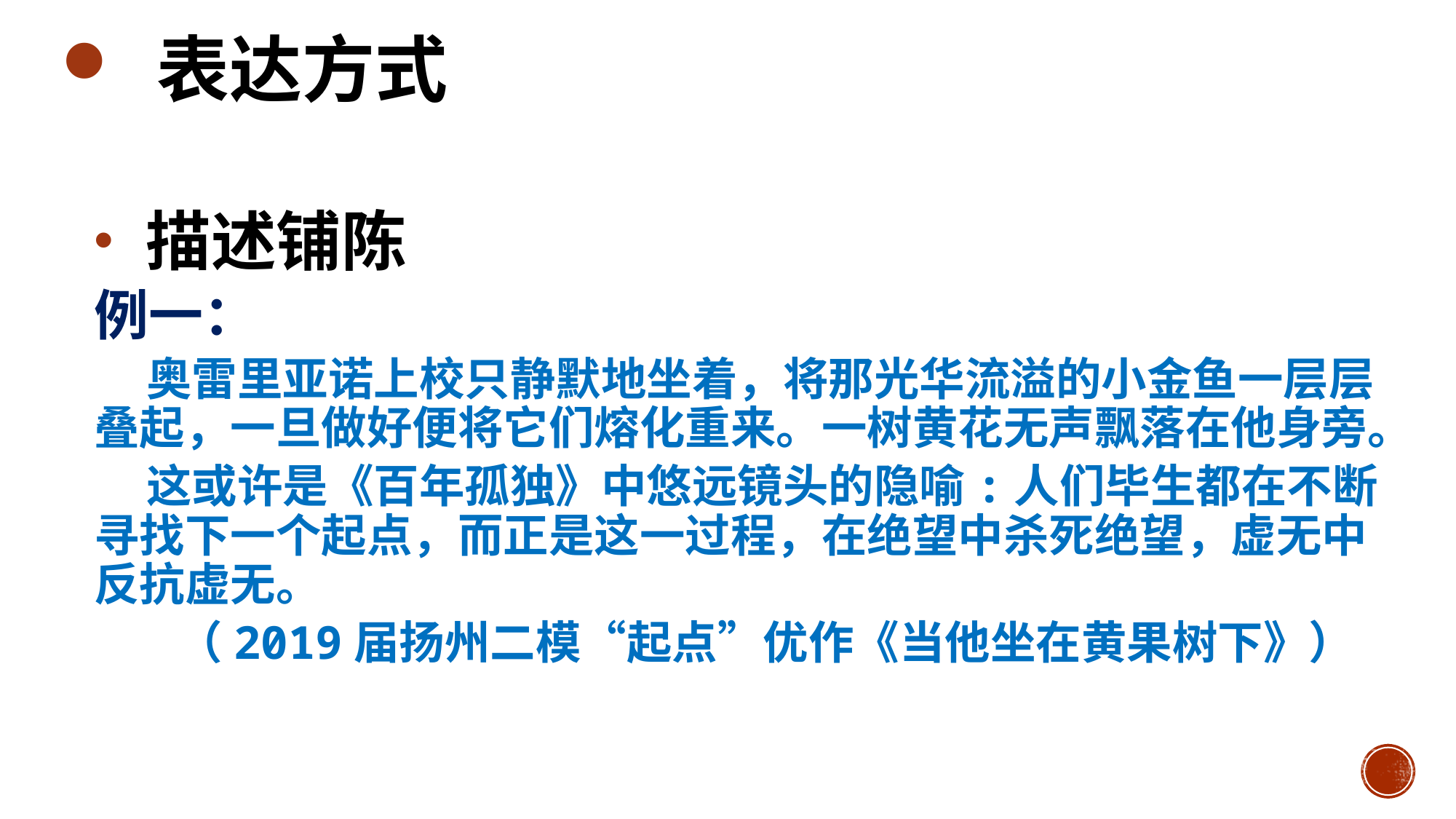

表达方式

 描述铺陈
例一：
    奥雷里亚诺上校只静默地坐着，将那光华流溢的小金鱼一层层叠起，一旦做好便将它们熔化重来。一树黄花无声飘落在他身旁。
    这或许是《百年孤独》中悠远镜头的隐喻:人们毕生都在不断寻找下一个起点，而正是这一过程，在绝望中杀死绝望，虚无中反抗虚无。
       （2019届扬州二模“起点”优作《当他坐在黄果树下》）